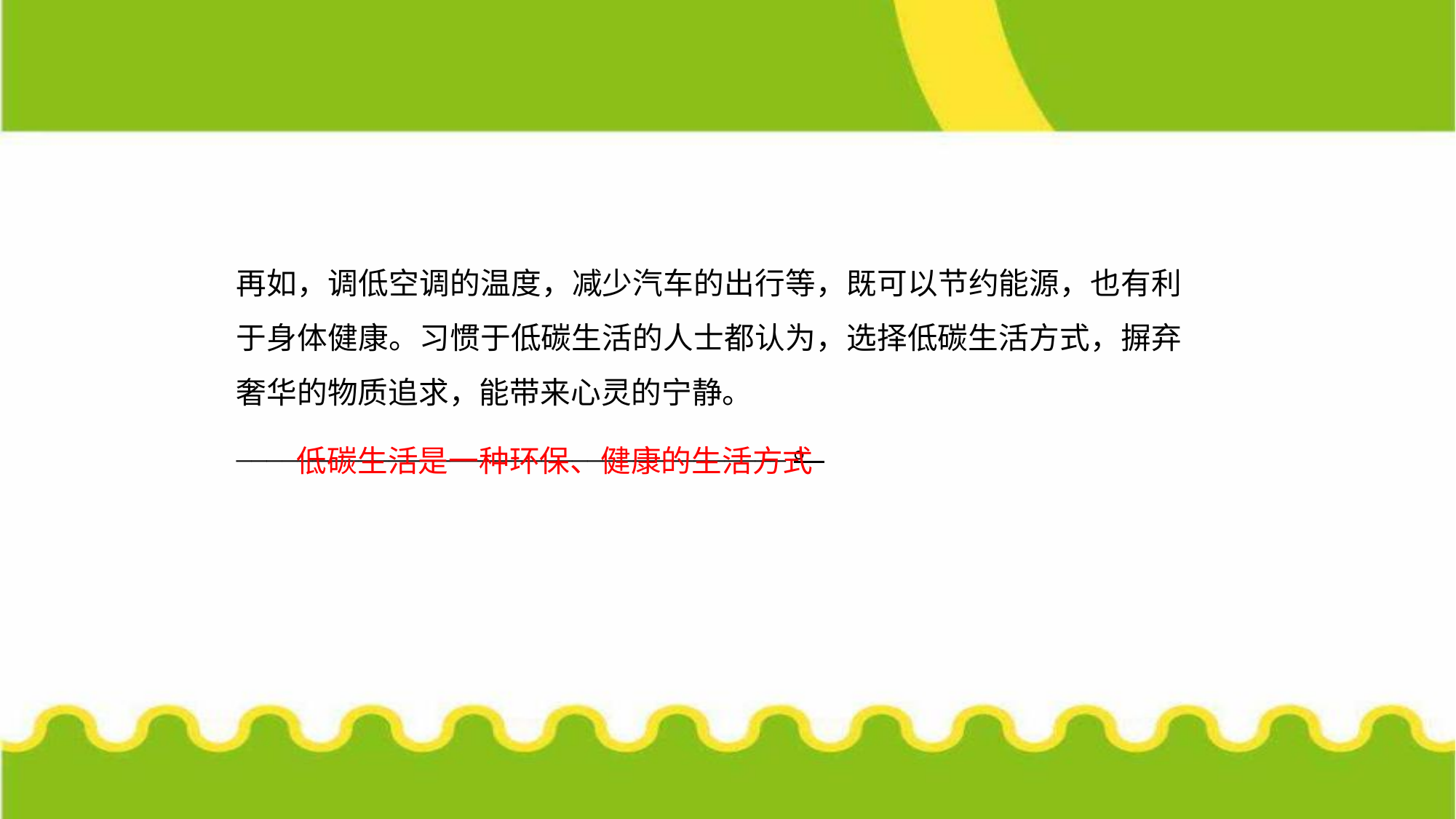

再如，调低空调的温度，减少汽车的出行等，既可以节约能源，也有利于身体健康。习惯于低碳生活的人士都认为，选择低碳生活方式，摒弃奢华的物质追求，能带来心灵的宁静。
____________________________________。
低碳生活是一种环保、健康的生活方式